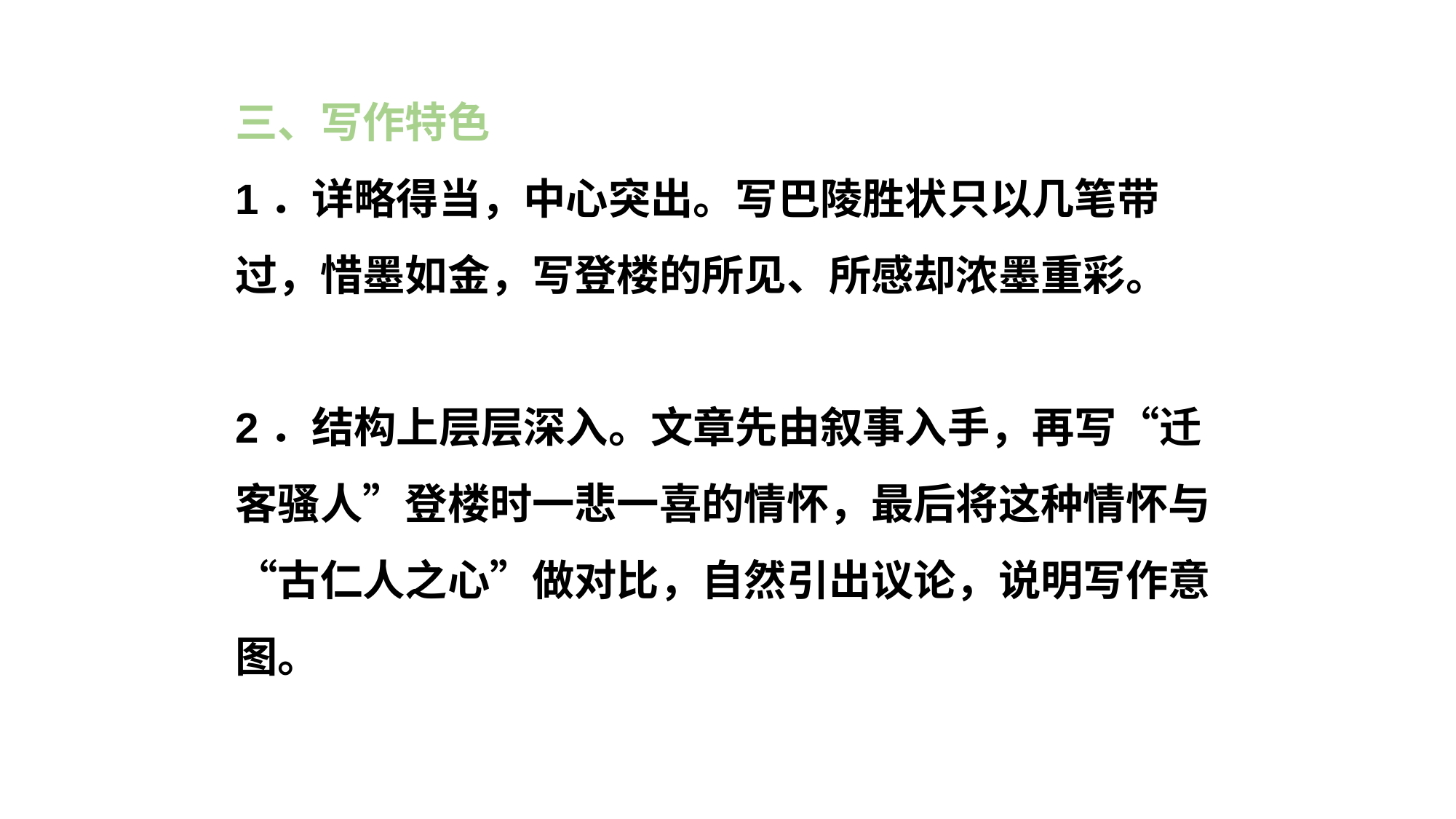

三、写作特色
1．详略得当，中心突出。写巴陵胜状只以几笔带过，惜墨如金，写登楼的所见、所感却浓墨重彩。

2．结构上层层深入。文章先由叙事入手，再写“迁客骚人”登楼时一悲一喜的情怀，最后将这种情怀与“古仁人之心”做对比，自然引出议论，说明写作意图。